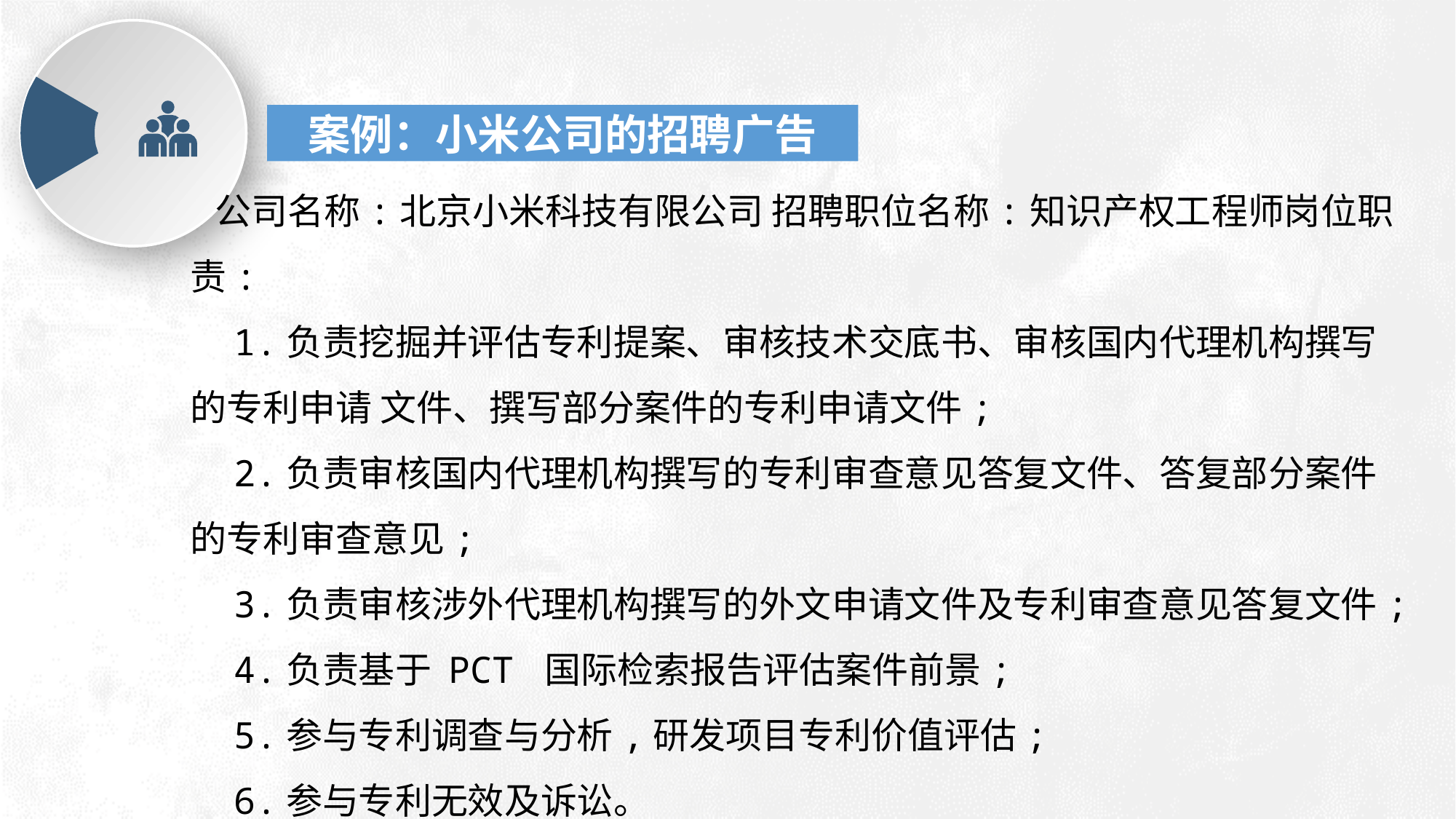

案例：小米公司的招聘广告
  公司名称:北京小米科技有限公司 招聘职位名称:知识产权工程师岗位职责:
  1.负责挖掘并评估专利提案、审核技术交底书、审核国内代理机构撰写的专利申请 文件、撰写部分案件的专利申请文件;
  2.负责审核国内代理机构撰写的专利审查意见答复文件、答复部分案件的专利审查意见;
  3.负责审核涉外代理机构撰写的外文申请文件及专利审查意见答复文件;
  4.负责基于 PCT 国际检索报告评估案件前景;
  5.参与专利调查与分析,研发项目专利价值评估;
  6.参与专利无效及诉讼。